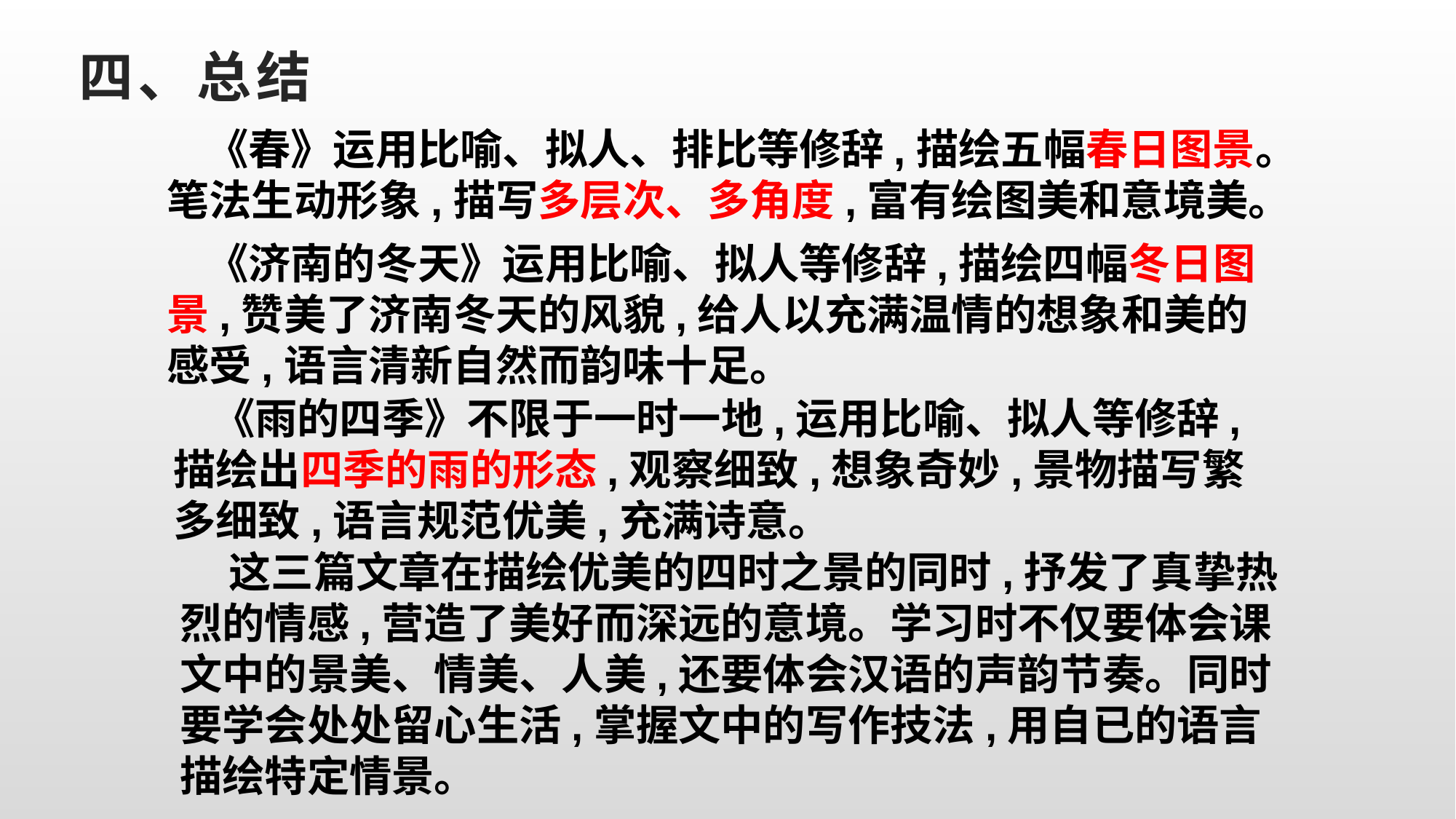

四、总结
   《春》运用比喻、拟人、排比等修辞,描绘五幅春日图景。笔法生动形象,描写多层次、多角度,富有绘图美和意境美。
   《济南的冬天》运用比喻、拟人等修辞,描绘四幅冬日图景,赞美了济南冬天的风貌,给人以充满温情的想象和美的感受,语言清新自然而韵味十足。
   《雨的四季》不限于一时一地,运用比喻、拟人等修辞,描绘出四季的雨的形态,观察细致,想象奇妙,景物描写繁多细致,语言规范优美,充满诗意。
    这三篇文章在描绘优美的四时之景的同时,抒发了真挚热烈的情感,营造了美好而深远的意境。学习时不仅要体会课文中的景美、情美、人美,还要体会汉语的声韵节奏。同时要学会处处留心生活,掌握文中的写作技法,用自已的语言描绘特定情景。